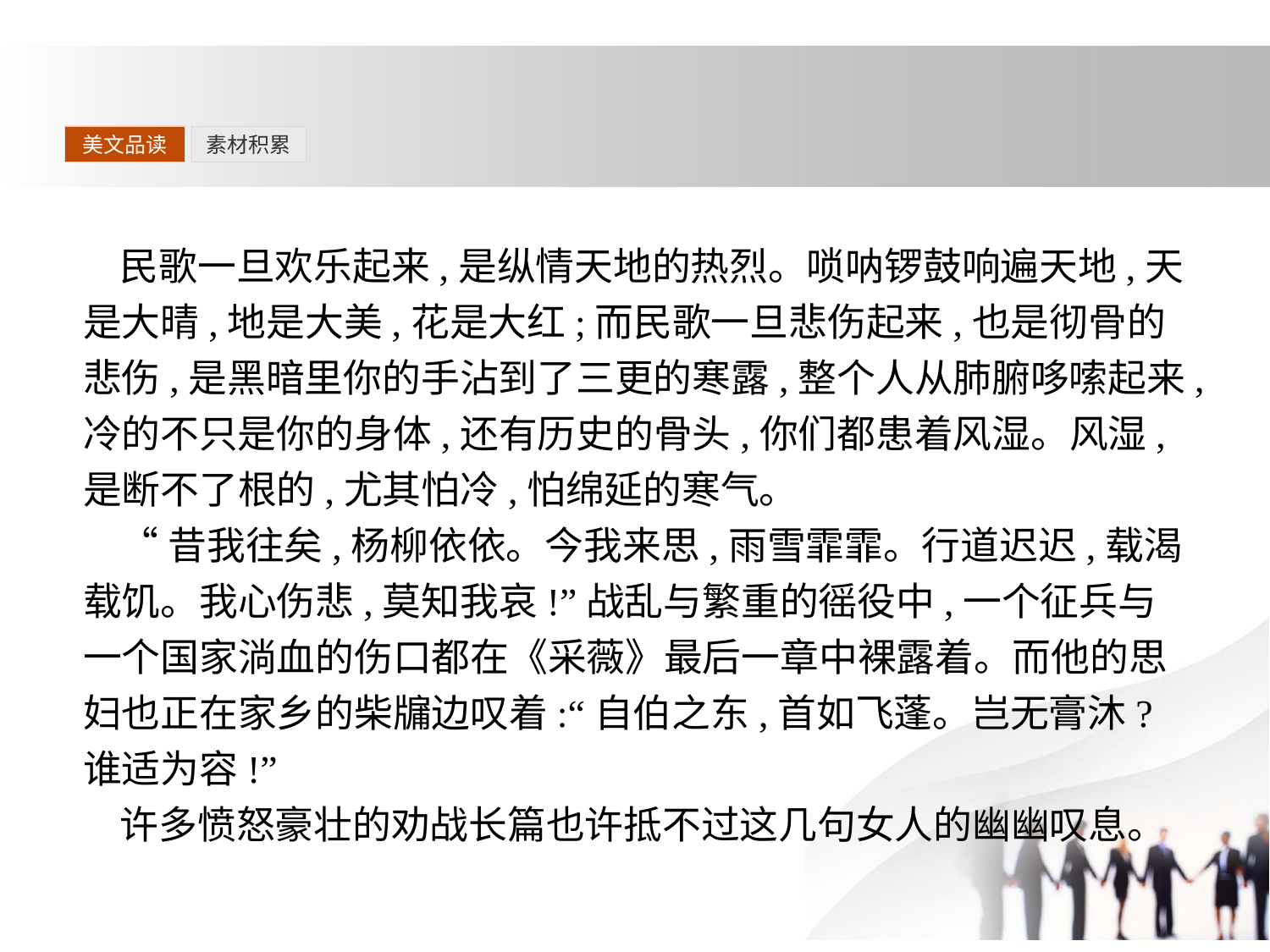

美文品读
素材积累
民歌一旦欢乐起来,是纵情天地的热烈。唢呐锣鼓响遍天地,天是大晴,地是大美,花是大红;而民歌一旦悲伤起来,也是彻骨的悲伤,是黑暗里你的手沾到了三更的寒露,整个人从肺腑哆嗦起来,冷的不只是你的身体,还有历史的骨头,你们都患着风湿。风湿,是断不了根的,尤其怕冷,怕绵延的寒气。
“昔我往矣,杨柳依依。今我来思,雨雪霏霏。行道迟迟,载渴载饥。我心伤悲,莫知我哀!”战乱与繁重的徭役中,一个征兵与一个国家淌血的伤口都在《采薇》最后一章中裸露着。而他的思妇也正在家乡的柴牖边叹着:“自伯之东,首如飞蓬。岂无膏沐?谁适为容!”
许多愤怒豪壮的劝战长篇也许抵不过这几句女人的幽幽叹息。